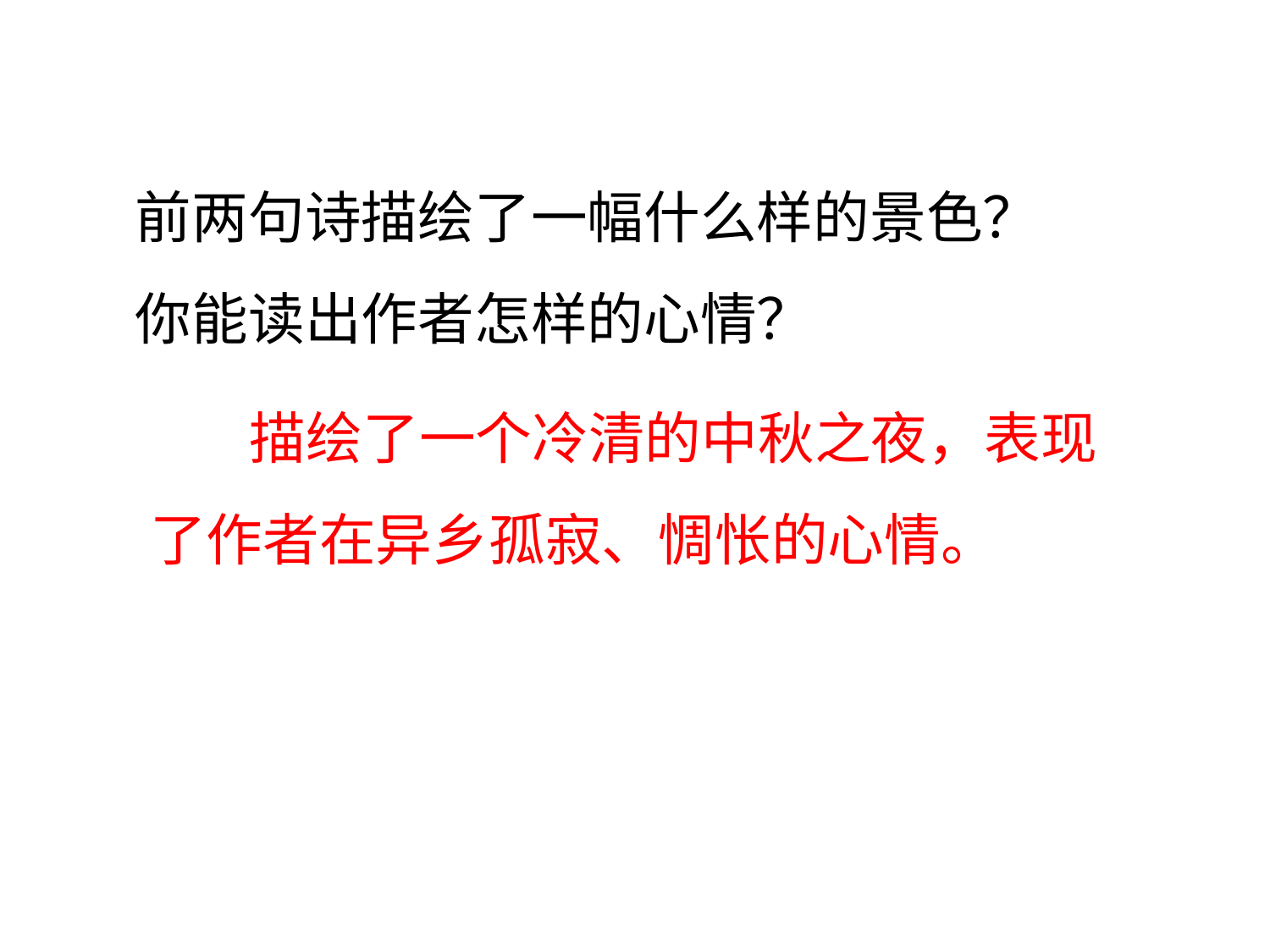

前两句诗描绘了一幅什么样的景色？
你能读出作者怎样的心情？
描绘了一个冷清的中秋之夜，表现了作者在异乡孤寂、惆怅的心情。